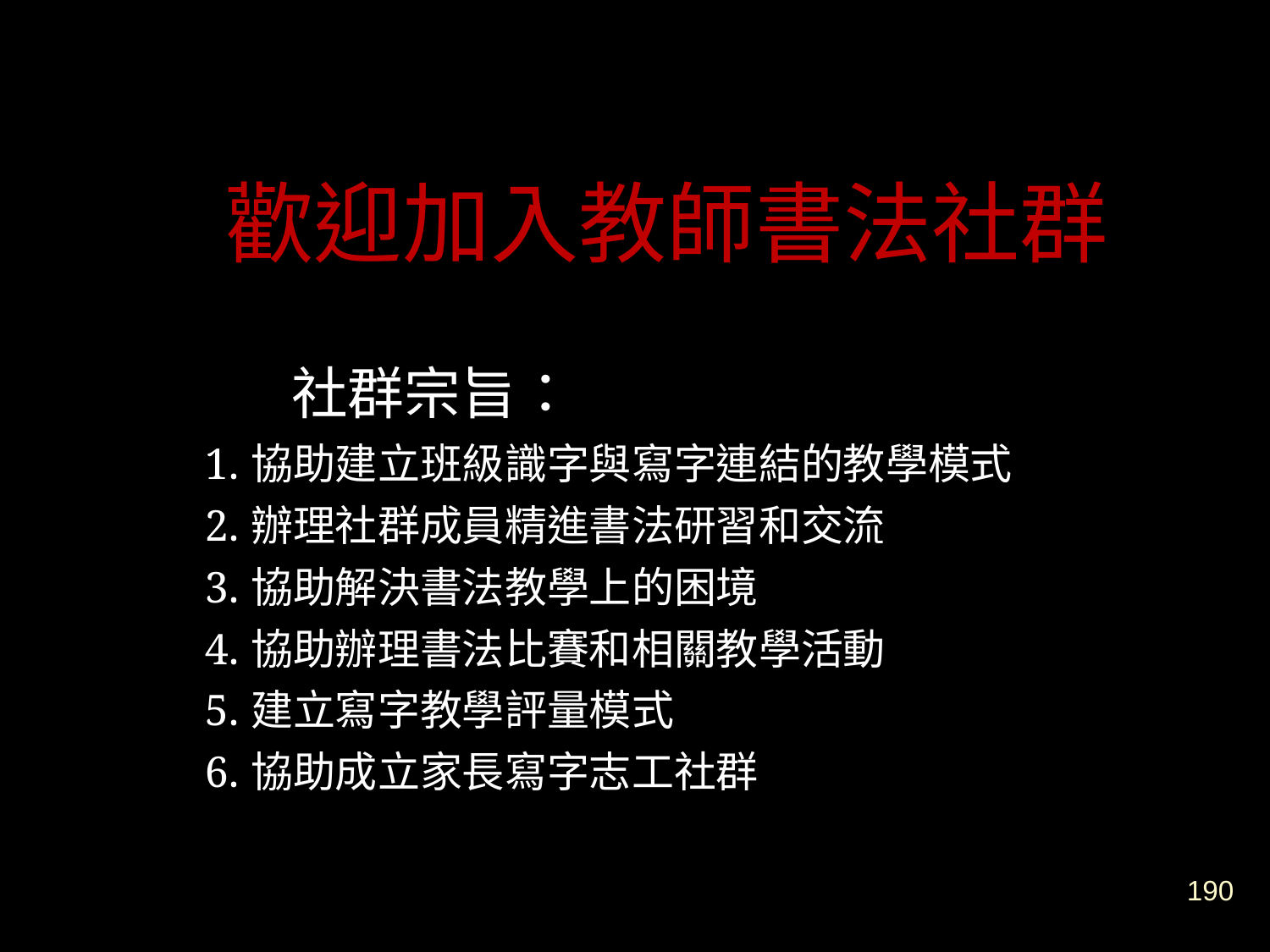

| 歡迎加入教師書法社群 社群宗旨： 1.協助建立班級識字與寫字連結的教學模式 2.辦理社群成員精進書法研習和交流 3.協助解決書法教學上的困境 4.協助辦理書法比賽和相關教學活動 5.建立寫字教學評量模式 6.協助成立家長寫字志工社群 |
| --- |
190